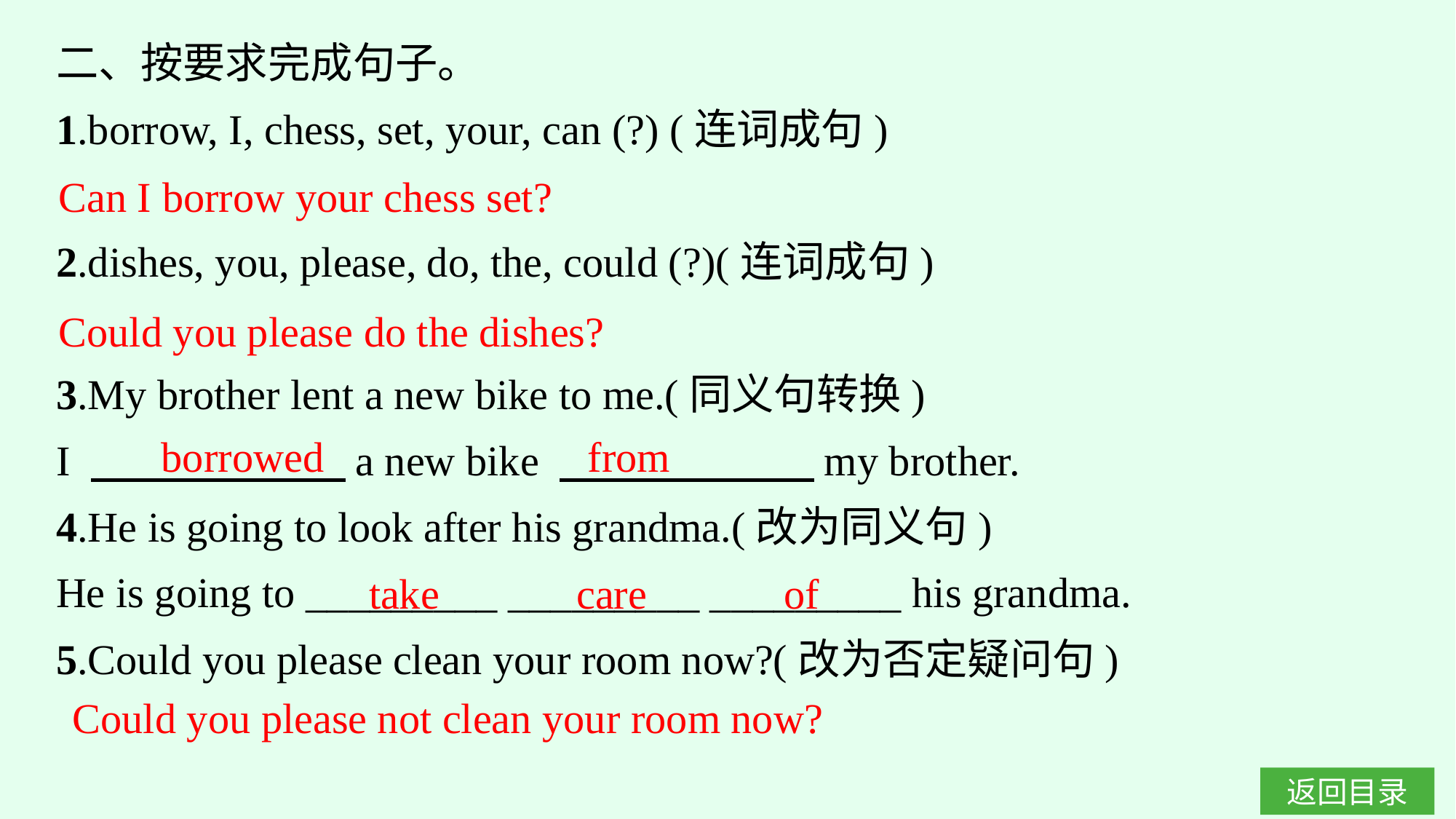

二、按要求完成句子。
1.borrow, I, chess, set, your, can (?) (连词成句)

2.dishes, you, please, do, the, could (?)(连词成句)

3.My brother lent a new bike to me.(同义句转换)
I 　　　　　　a new bike 　　　　　　my brother.
4.He is going to look after his grandma.(改为同义句)
He is going to _________ _________ _________ his grandma.
5.Could you please clean your room now?(改为否定疑问句)
Can I borrow your chess set?
Could you please do the dishes?
borrowed                         from
take             care             of
Could you please not clean your room now?